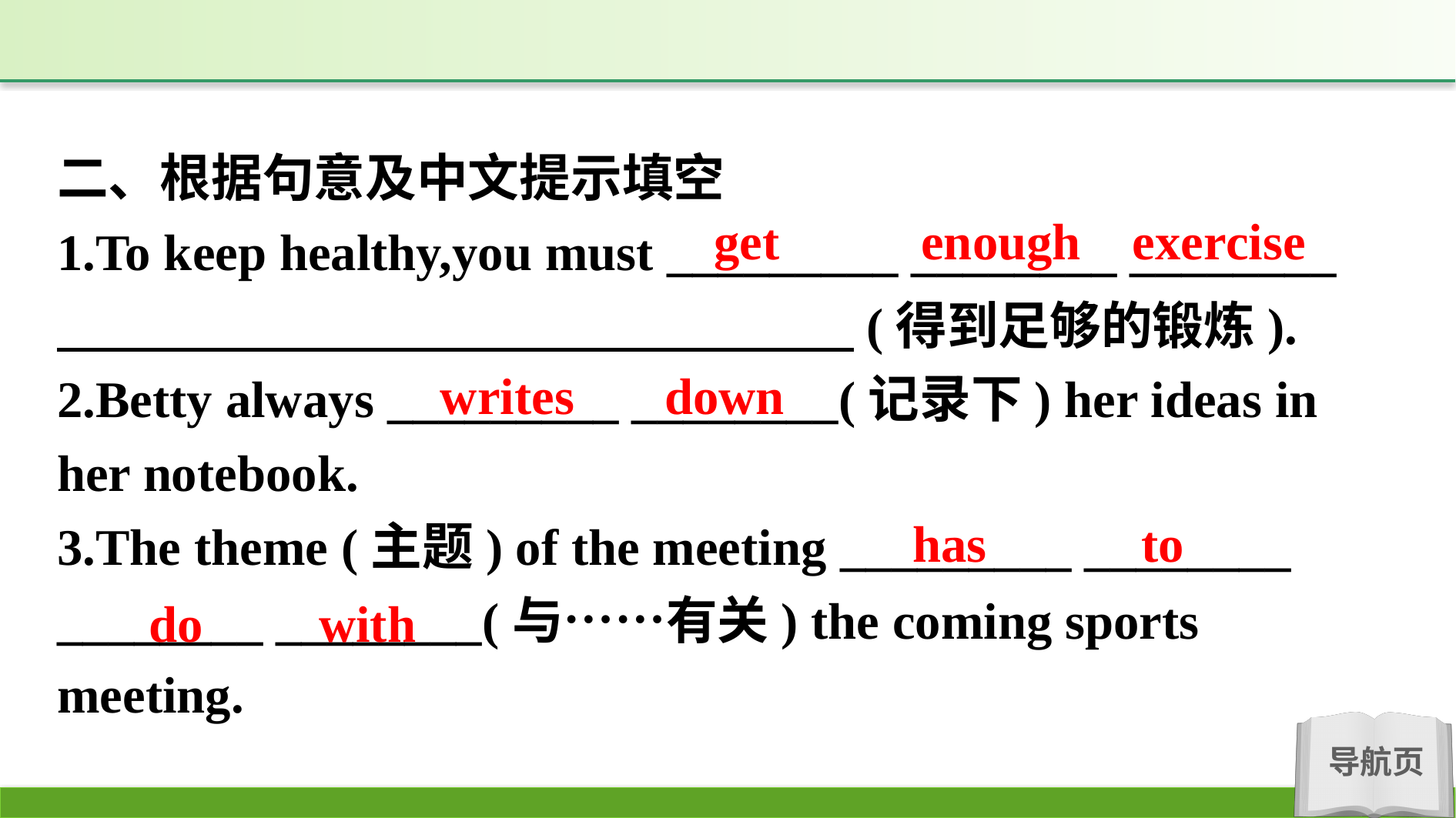

二、根据句意及中文提示填空
1.To keep healthy,you must _________ ________ ________ 　　　　　　 　　　　 　　　　 (得到足够的锻炼).
2.Betty always _________ ________(记录下) her ideas in her notebook.
3.The theme (主题) of the meeting _________ ________ ________ ________(与……有关) the coming sports meeting.
get           enough    exercise
writes       down
has            to
do         with